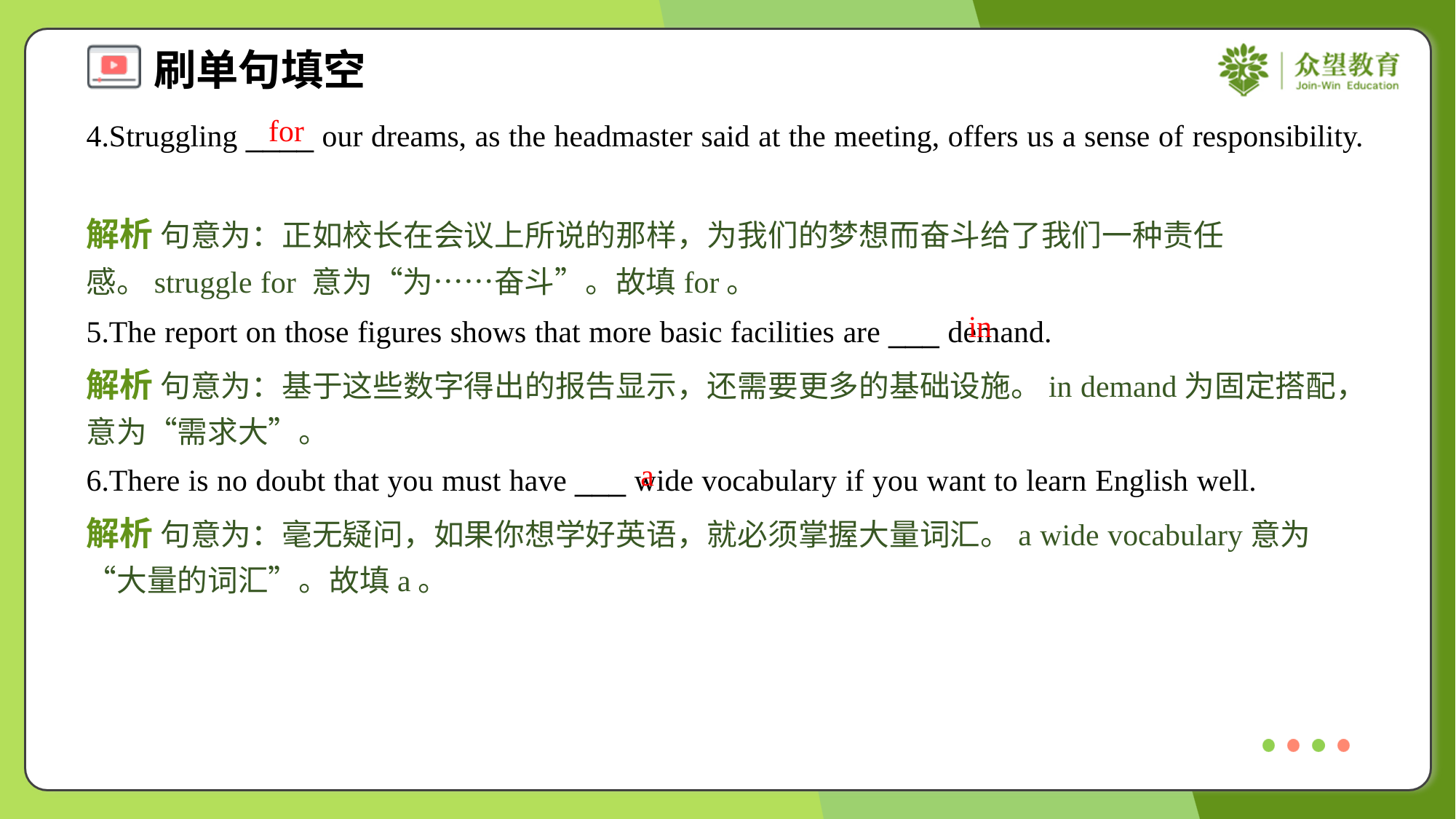

for
4.Struggling ____ our dreams, as the headmaster said at the meeting, offers us a sense of responsibility.
解析 句意为：正如校长在会议上所说的那样，为我们的梦想而奋斗给了我们一种责任感。struggle for 意为“为……奋斗”。故填for。
in
5.The report on those figures shows that more basic facilities are ___ demand.
解析 句意为：基于这些数字得出的报告显示，还需要更多的基础设施。in demand为固定搭配，意为“需求大”。
a
6.There is no doubt that you must have ___ wide vocabulary if you want to learn English well.
解析 句意为：毫无疑问，如果你想学好英语，就必须掌握大量词汇。a wide vocabulary意为“大量的词汇”。故填a。